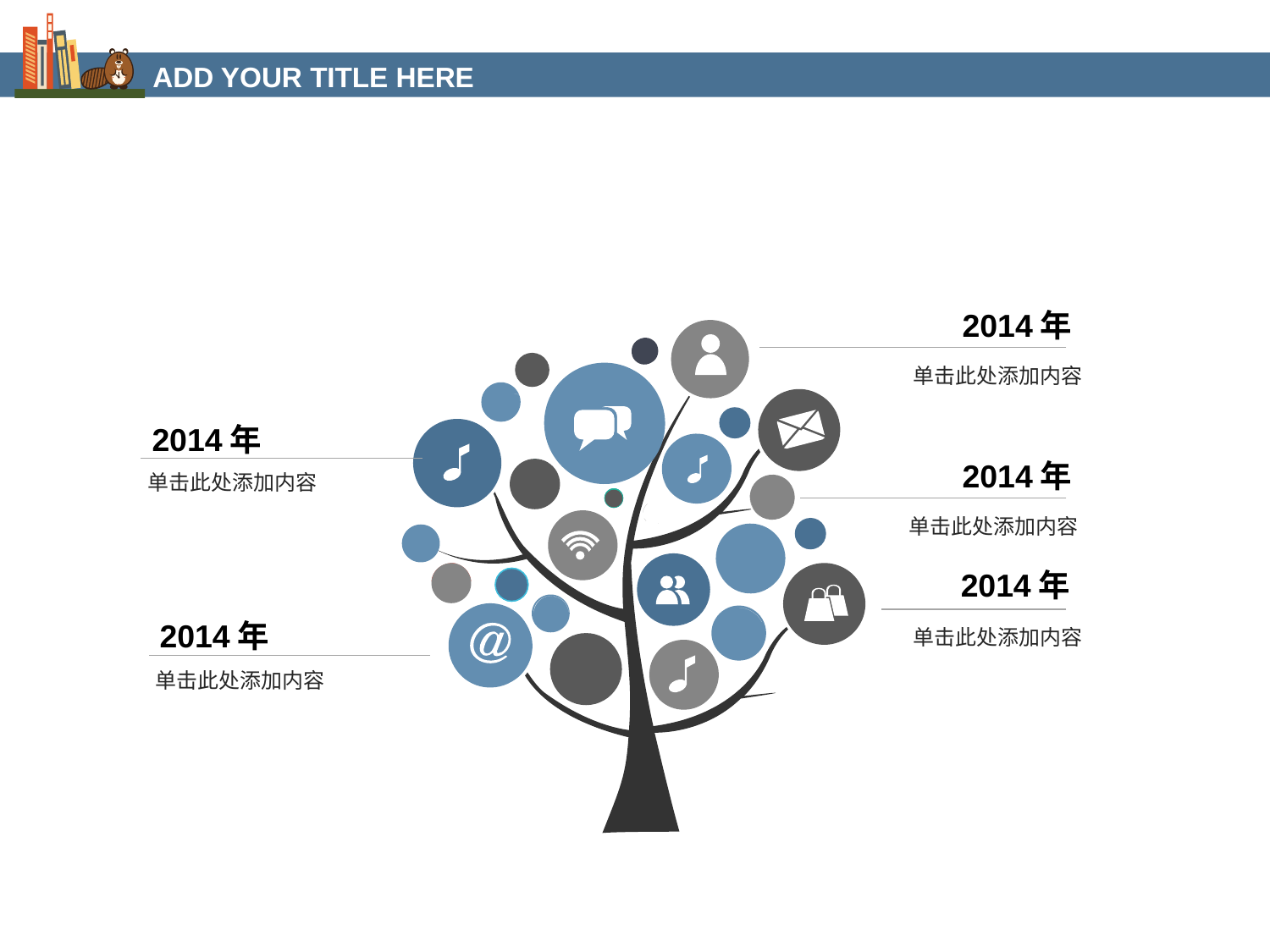

ADD YOUR TITLE HERE
2014年

单击此处添加内容

2014年

2014年

单击此处添加内容

单击此处添加内容

2014年

2014年
单击此处添加内容

单击此处添加内容